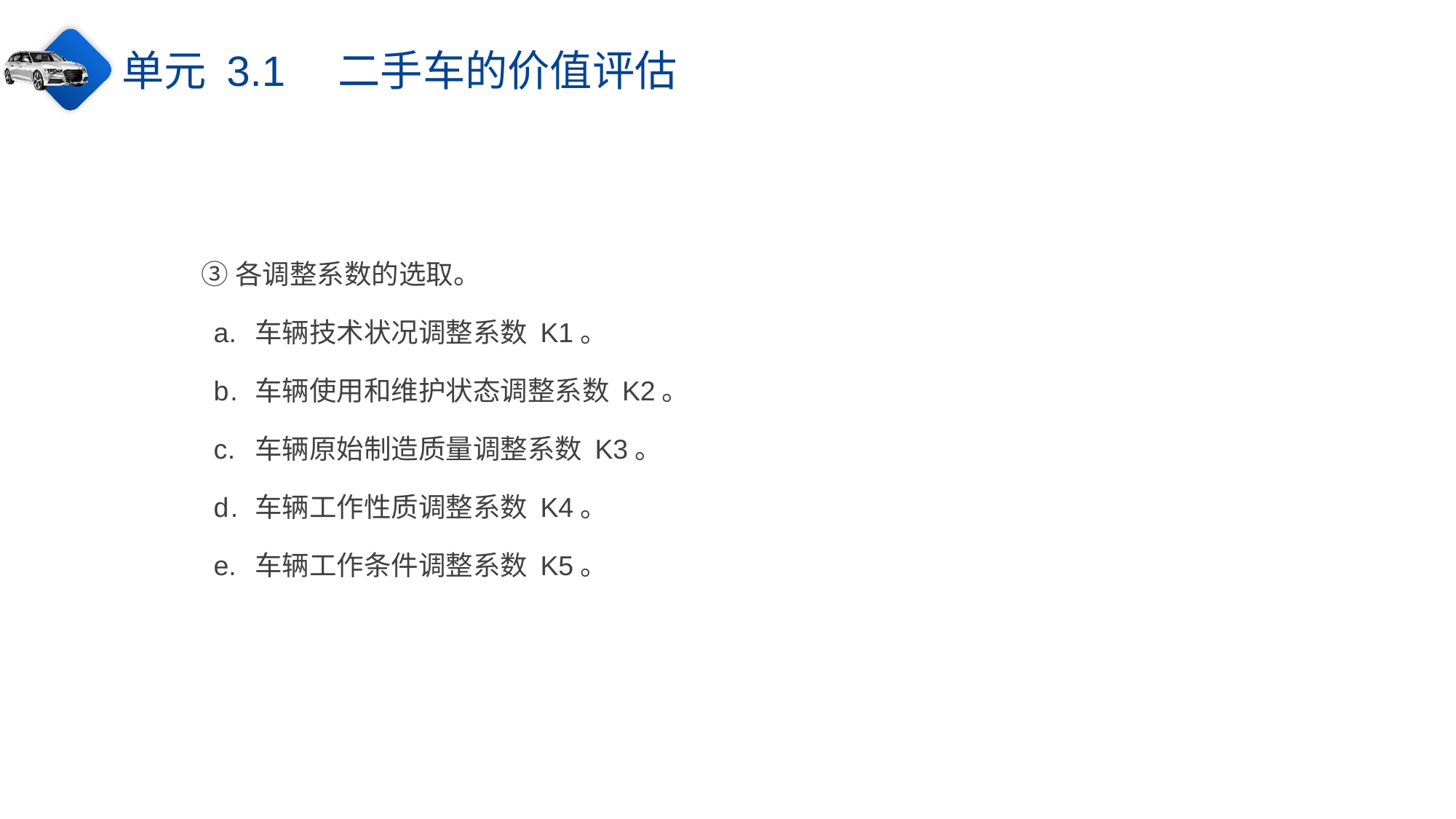

单元 3.1　二手车的价值评估
③各调整系数的选取。
车辆技术状况调整系数 K1。
车辆使用和维护状态调整系数 K2。
车辆原始制造质量调整系数 K3。
车辆工作性质调整系数 K4。
车辆工作条件调整系数 K5。